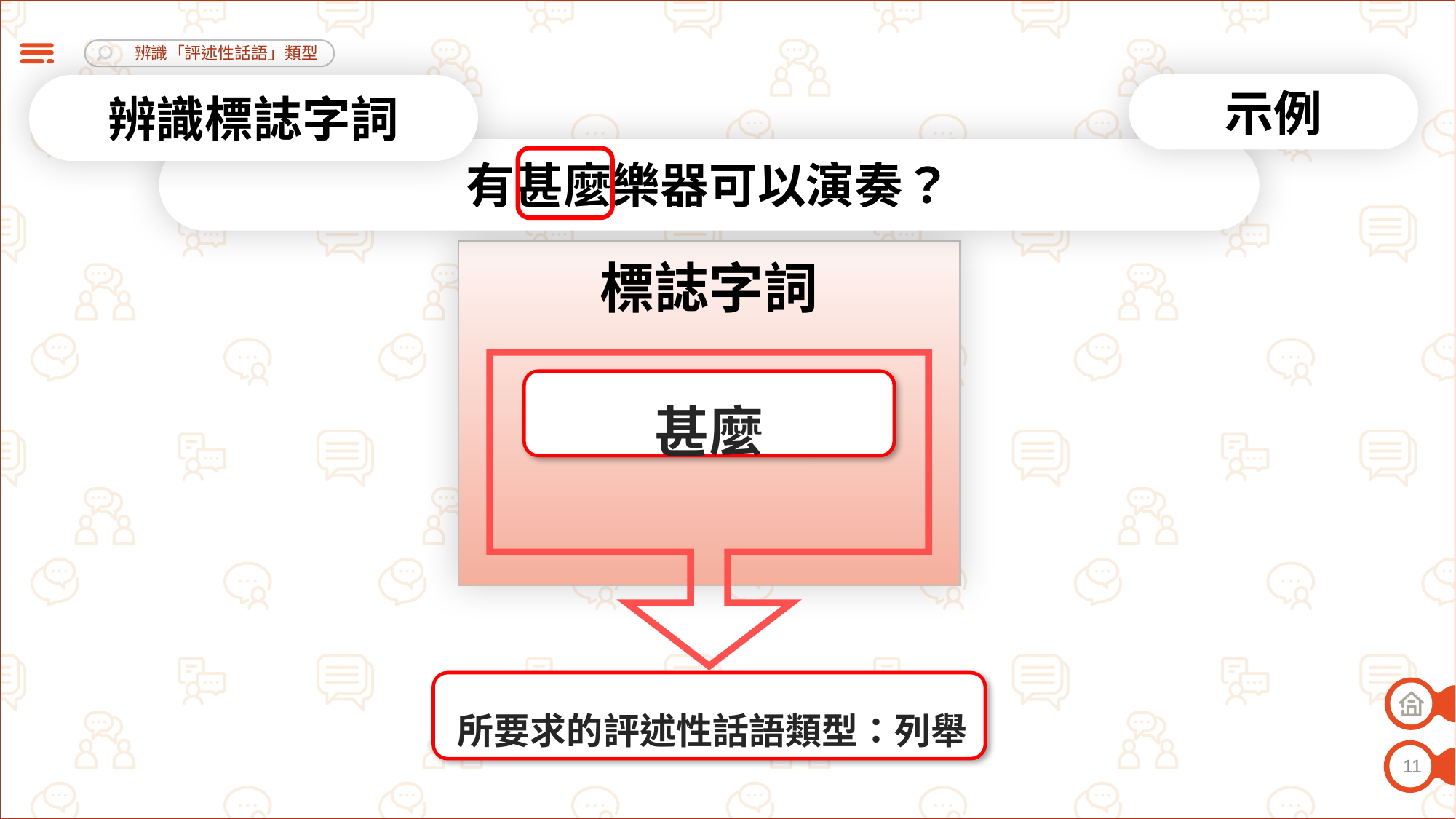

示例
辨識標誌字詞

有甚麼樂器可以演奏？

標誌字詞

甚麼

所要求的評述性話語類型：列舉
11